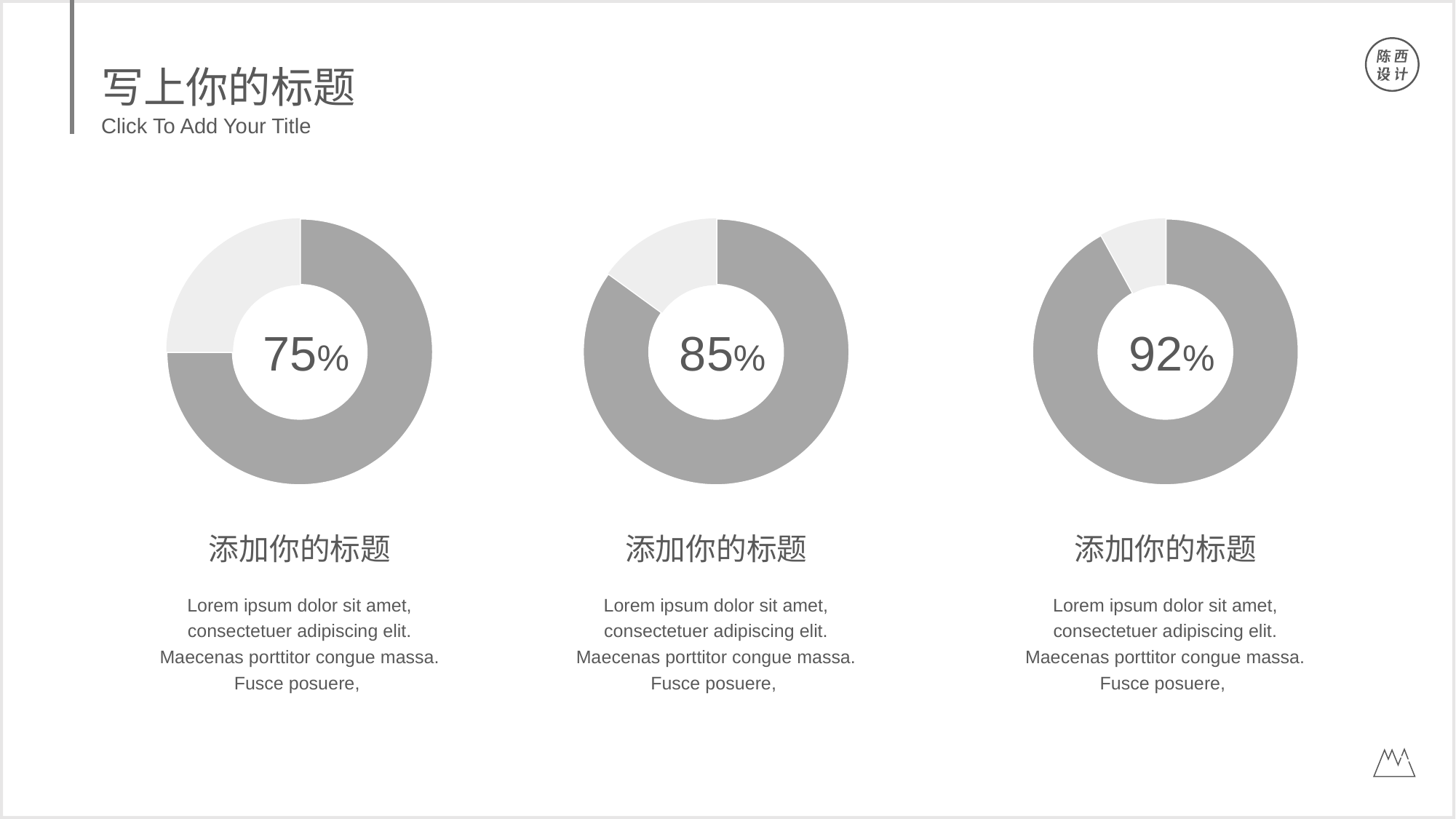

写上你的标题
Click To Add Your Title

### Chart

| Category | 销售额 |
|---|---|
| 数据1 | 75.0 |
| 数据2 | 25.0 |

### Chart

| Category | 销售额 |
|---|---|
| 数据1 | 85.0 |
| 数据2 | 15.0 |

### Chart

| Category | 销售额 |
|---|---|
| 数据1 | 92.0 |
| 数据2 | 8.0 |
75%
85%
92%
添加你的标题
添加你的标题
添加你的标题
Lorem ipsum dolor sit amet, consectetuer adipiscing elit. Maecenas porttitor congue massa. Fusce posuere,
Lorem ipsum dolor sit amet, consectetuer adipiscing elit. Maecenas porttitor congue massa. Fusce posuere,
Lorem ipsum dolor sit amet, consectetuer adipiscing elit. Maecenas porttitor congue massa. Fusce posuere,